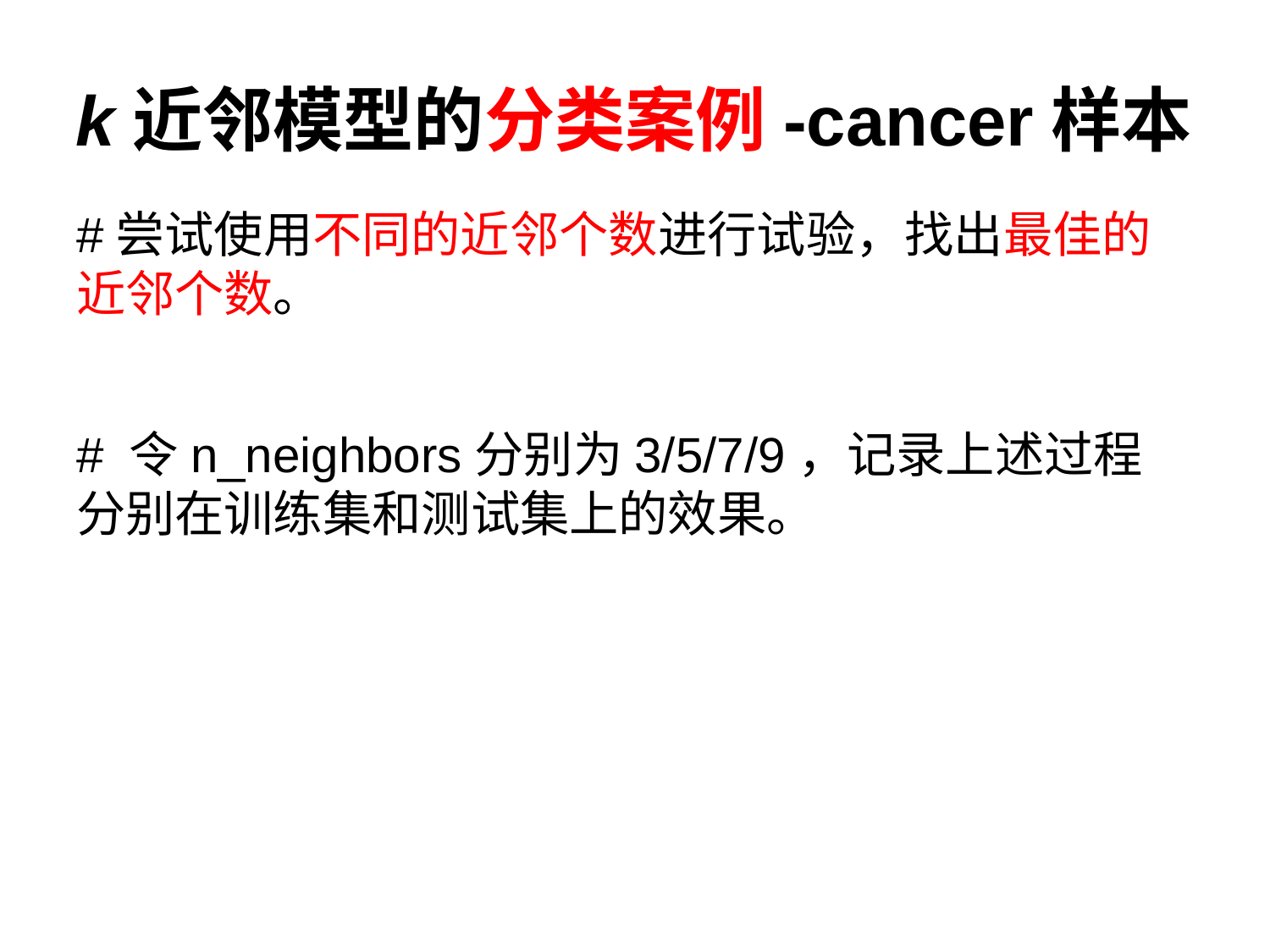

# k近邻模型的分类案例-cancer样本
#尝试使用不同的近邻个数进行试验，找出最佳的近邻个数。

# 令n_neighbors分别为3/5/7/9，记录上述过程分别在训练集和测试集上的效果。